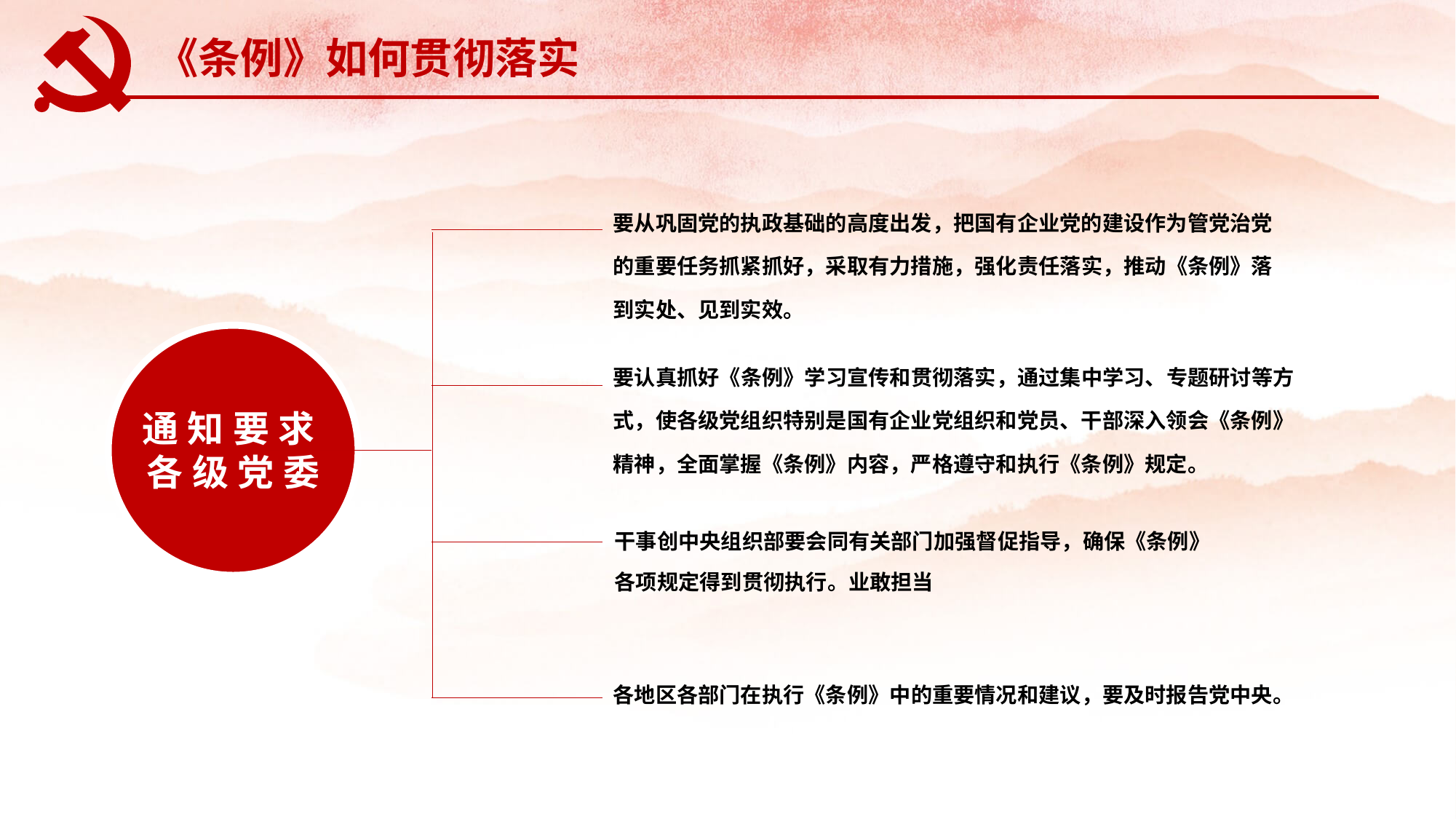

《条例》如何贯彻落实
要从巩固党的执政基础的高度出发，把国有企业党的建设作为管党治党的重要任务抓紧抓好，采取有力措施，强化责任落实，推动《条例》落到实处、见到实效。

要认真抓好《条例》学习宣传和贯彻落实，通过集中学习、专题研讨等方式，使各级党组织特别是国有企业党组织和党员、干部深入领会《条例》精神，全面掌握《条例》内容，严格遵守和执行《条例》规定。
通知要求各级党委
干事创中央组织部要会同有关部门加强督促指导，确保《条例》各项规定得到贯彻执行。业敢担当
各地区各部门在执行《条例》中的重要情况和建议，要及时报告党中央。